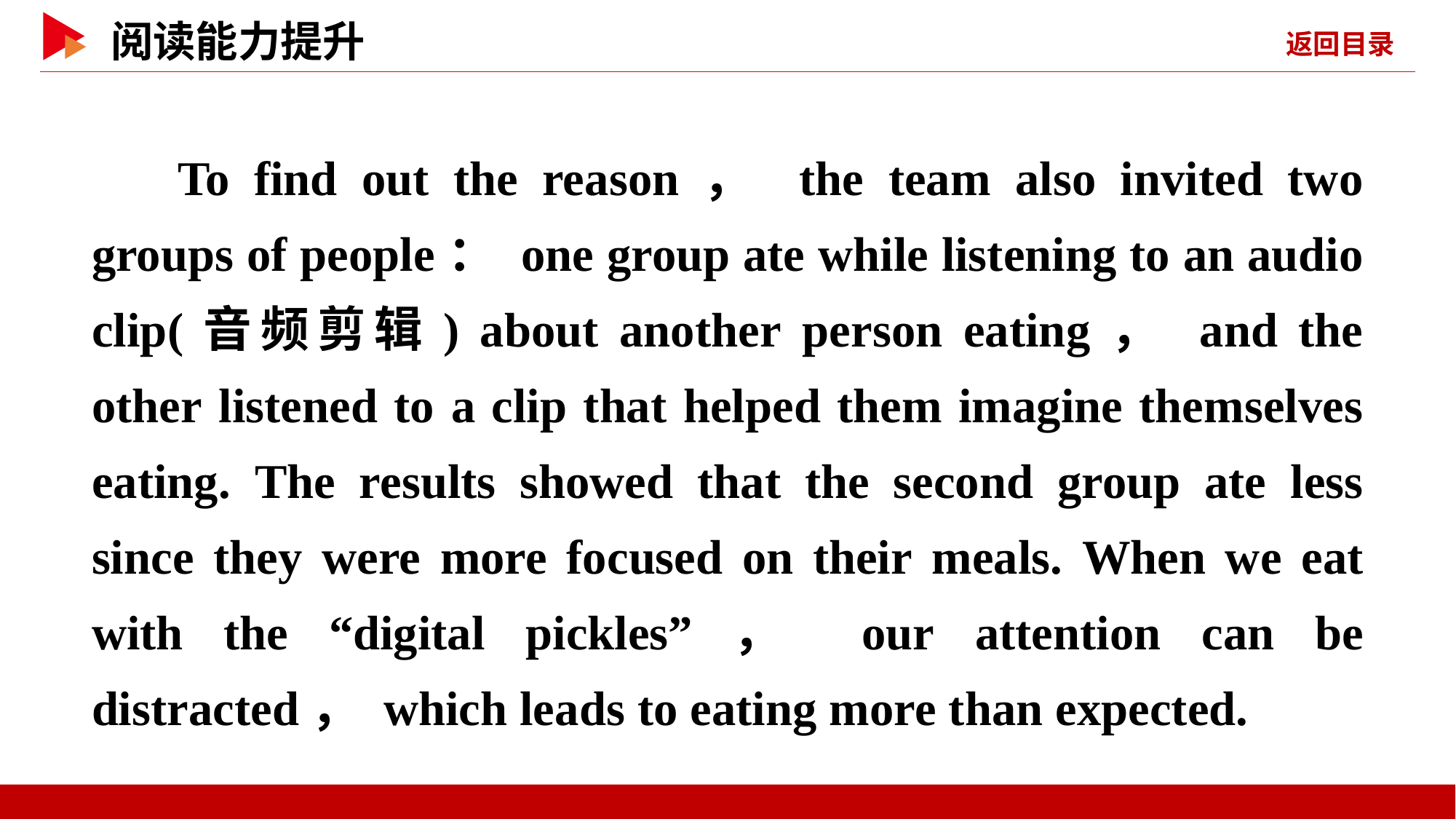

To find out the reason， the team also invited two groups of people： one group ate while listening to an audio clip(音频剪辑) about another person eating， and the other listened to a clip that helped them imagine themselves eating. The results showed that the second group ate less since they were more focused on their meals. When we eat with the “digital pickles”， our attention can be distracted， which leads to eating more than expected.